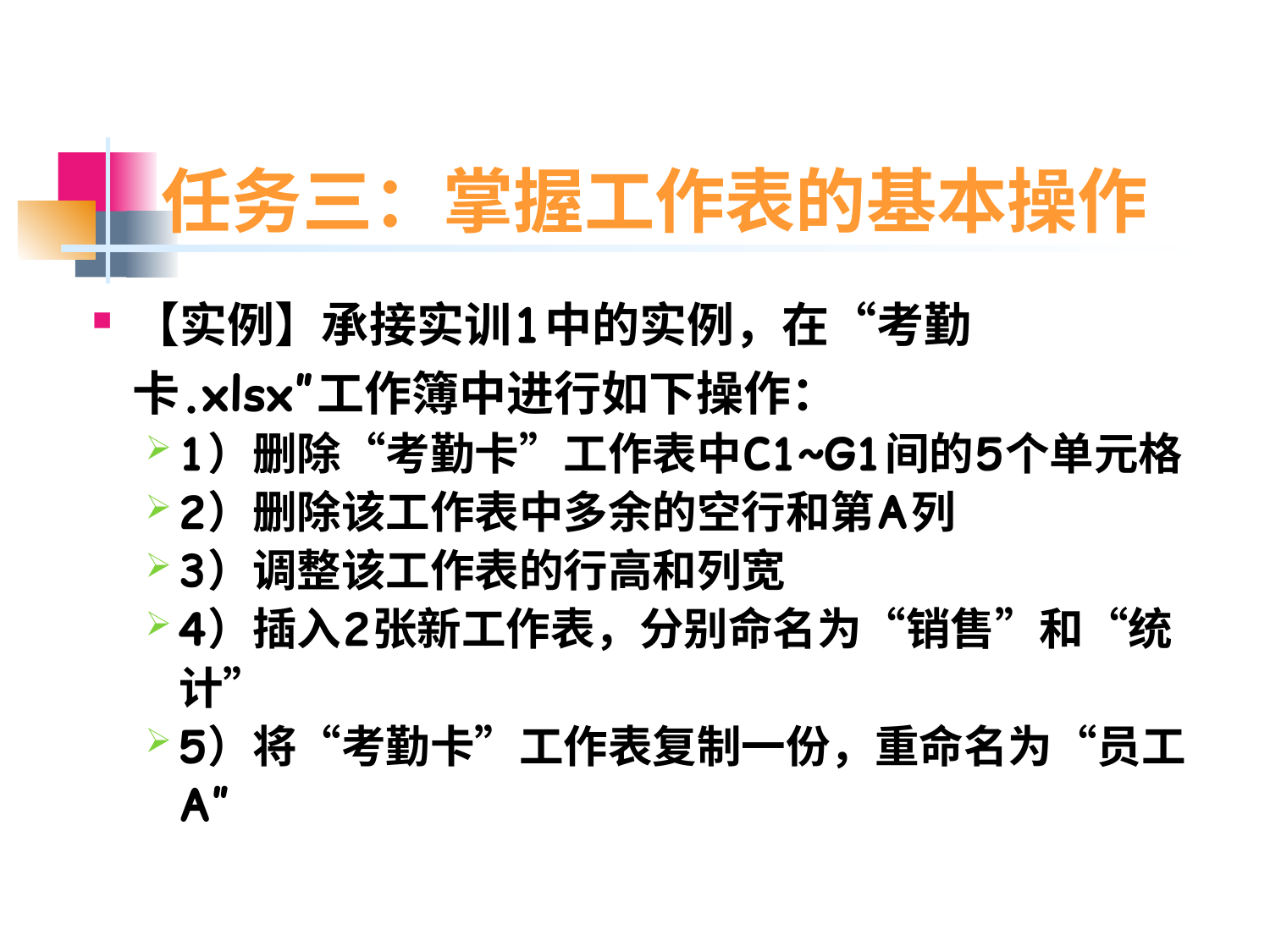

# 任务三：掌握工作表的基本操作
【实例】承接实训1中的实例，在“考勤卡.xlsx”工作簿中进行如下操作：
1）删除“考勤卡”工作表中C1~G1间的5个单元格
2）删除该工作表中多余的空行和第A列
3）调整该工作表的行高和列宽
4）插入2张新工作表，分别命名为“销售”和“统计”
5）将“考勤卡”工作表复制一份，重命名为“员工A”